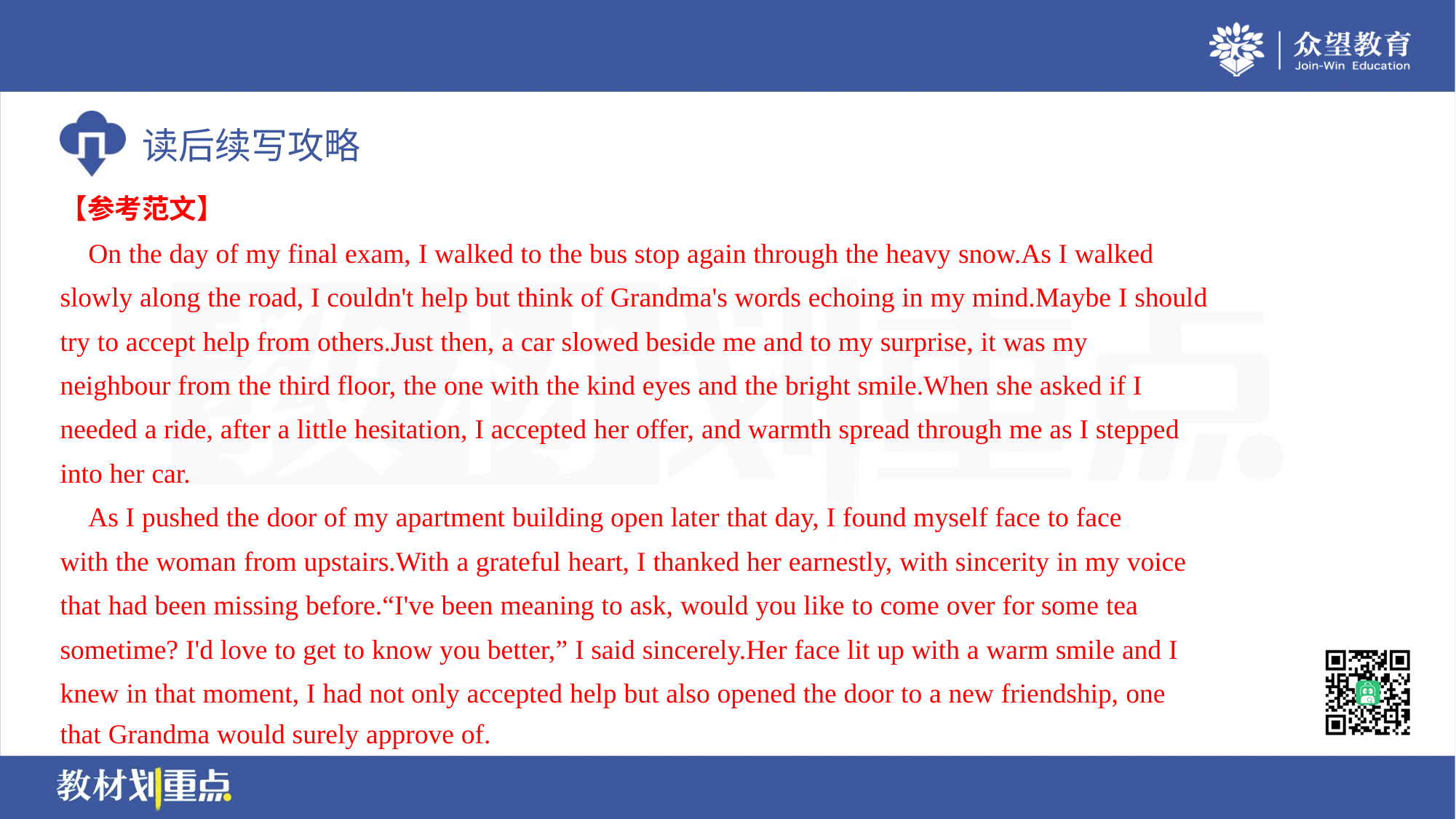

【参考范文】
    On the day of my final exam, I walked to the bus stop again through the heavy snow.As I walked
slowly along the road, I couldn't help but think of Grandma's words echoing in my mind.Maybe I should
try to accept help from others.Just then, a car slowed beside me and to my surprise, it was my
neighbour from the third floor, the one with the kind eyes and the bright smile.When she asked if I
needed a ride, after a little hesitation, I accepted her offer, and warmth spread through me as I stepped
into her car.
    As I pushed the door of my apartment building open later that day, I found myself face to face
with the woman from upstairs.With a grateful heart, I thanked her earnestly, with sincerity in my voice
that had been missing before.“I've been meaning to ask, would you like to come over for some tea
sometime? I'd love to get to know you better,” I said sincerely.Her face lit up with a warm smile and I
knew in that moment, I had not only accepted help but also opened the door to a new friendship, one
that Grandma would surely approve of.